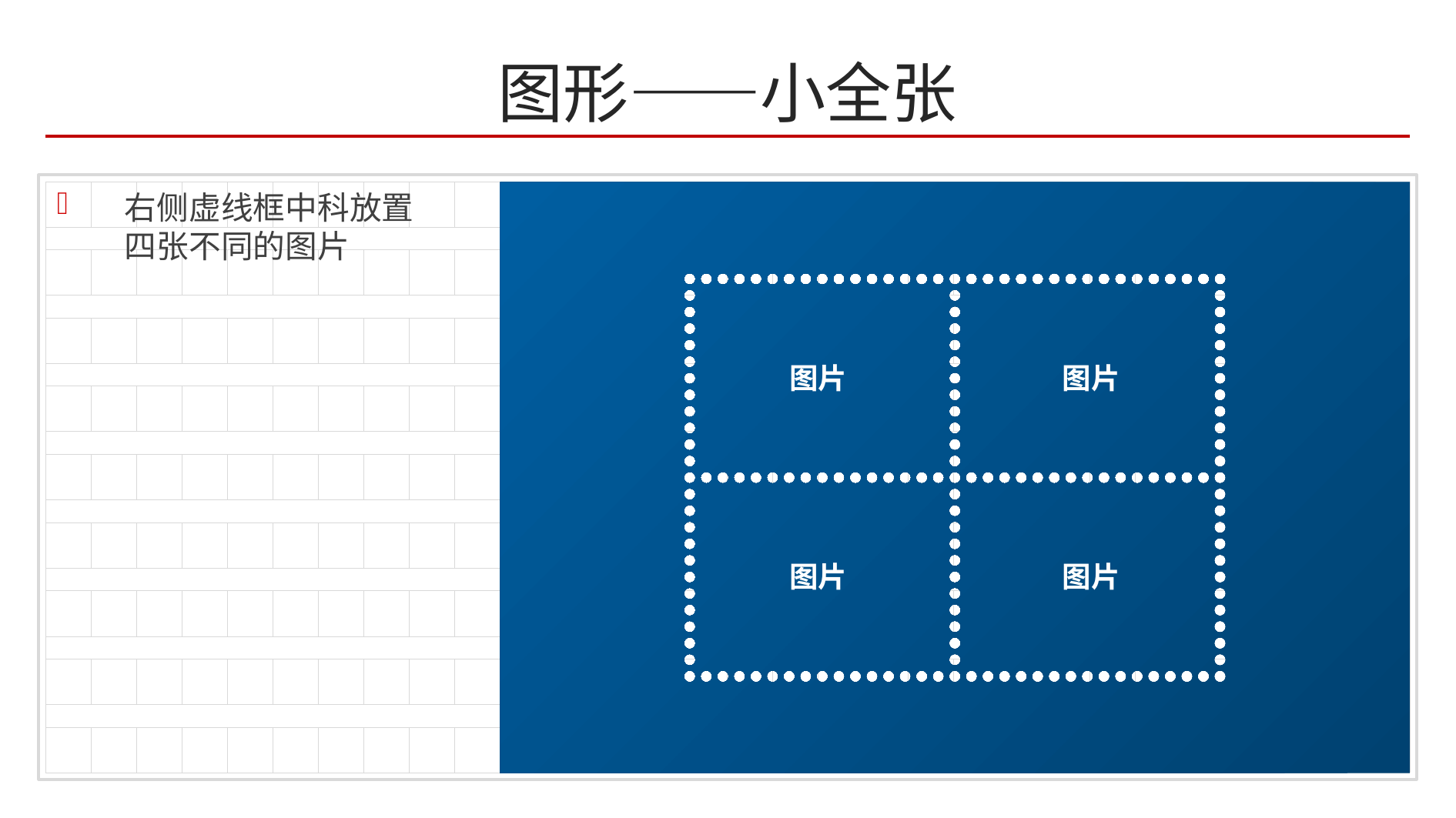

# 图形——小全张
右侧虚线框中科放置四张不同的图片

图片
图片
图片
图片